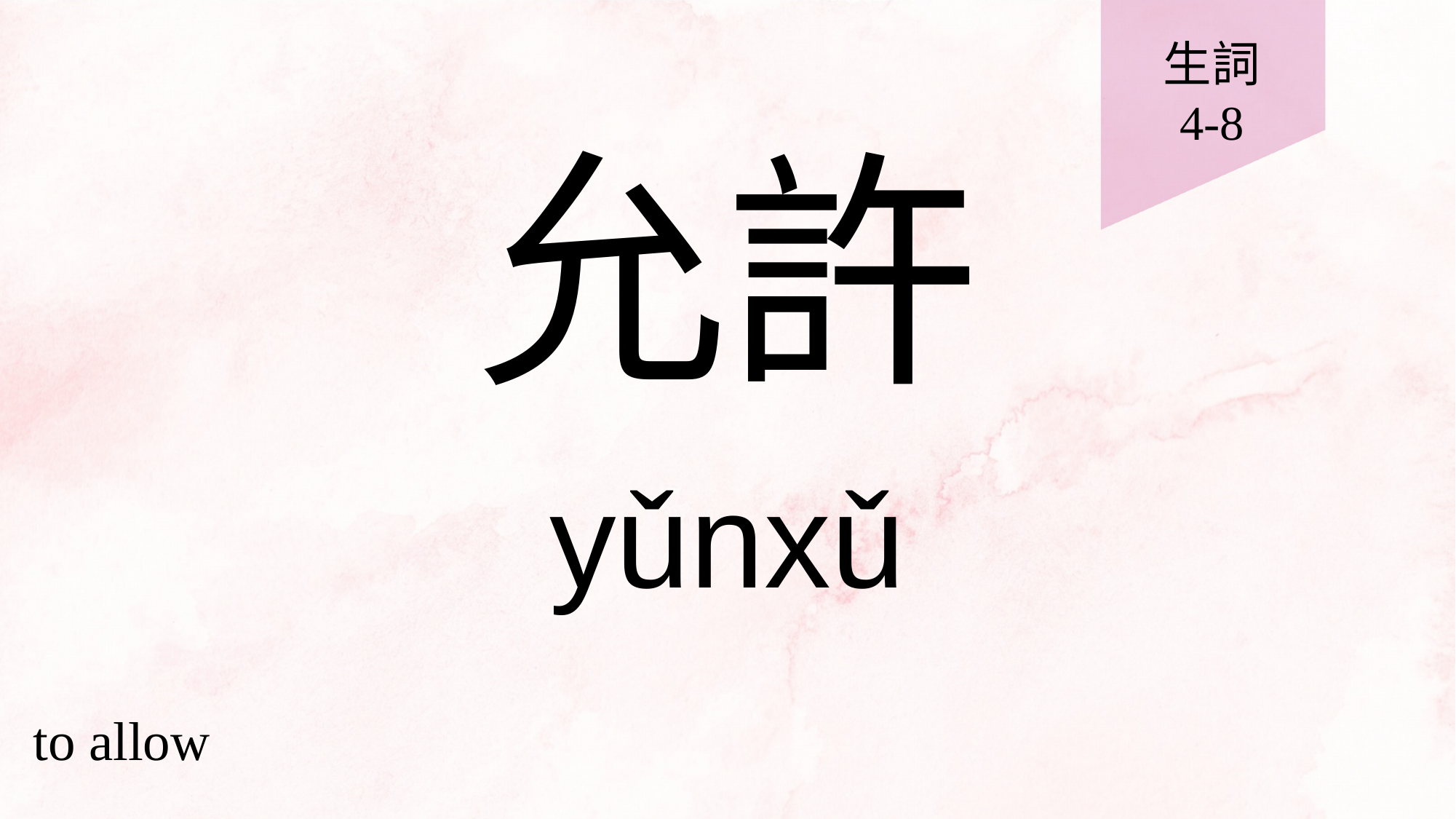

生詞
4-8
# 允許
yǔnxǔ
to allow